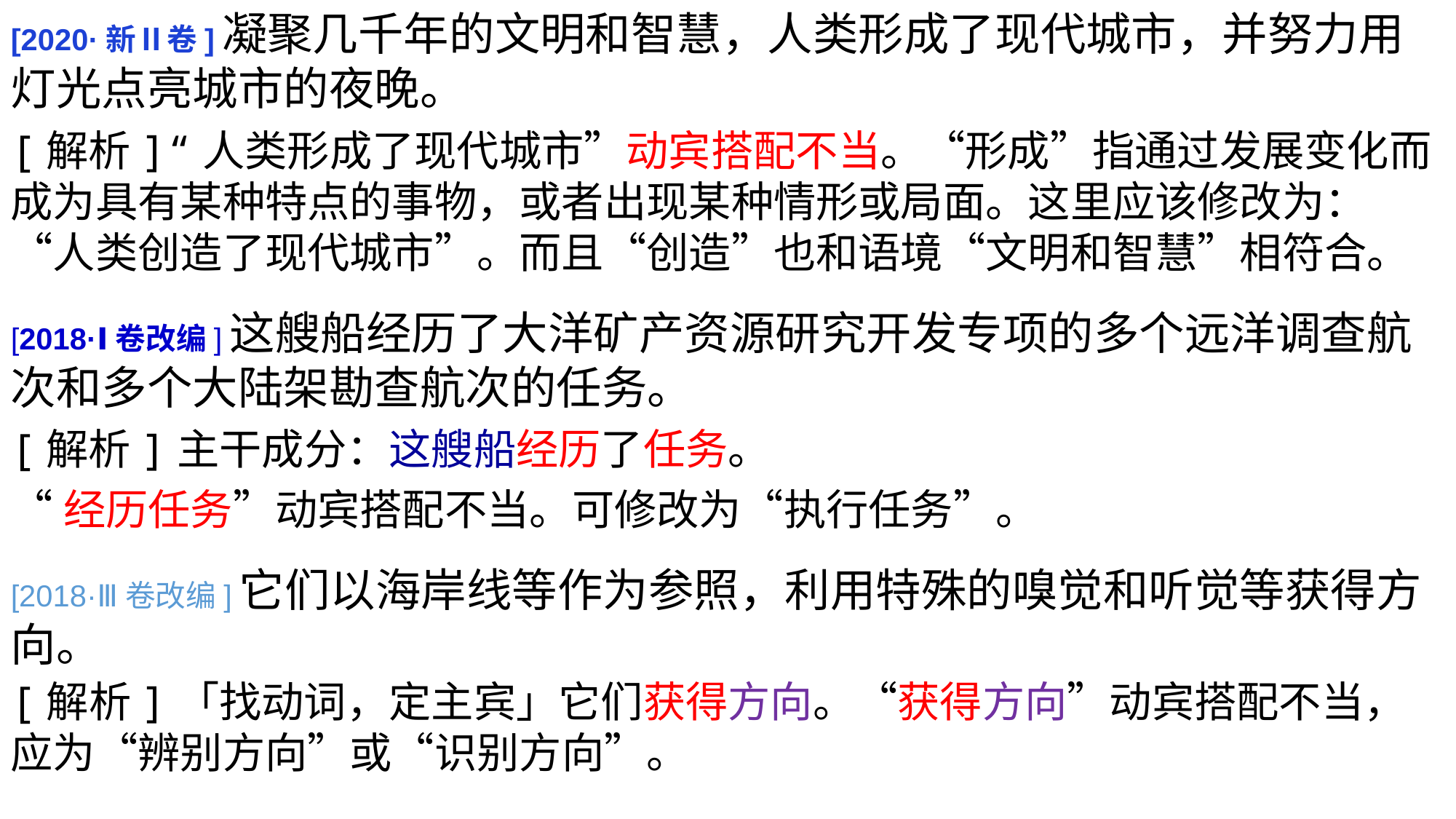

[2020·新Ⅱ卷]凝聚几千年的文明和智慧，人类形成了现代城市，并努力用灯光点亮城市的夜晚。
[解析]“人类形成了现代城市”动宾搭配不当。“形成”指通过发展变化而成为具有某种特点的事物，或者出现某种情形或局面。这里应该修改为：“人类创造了现代城市”。而且“创造”也和语境“文明和智慧”相符合。
[2018·Ⅰ卷改编]这艘船经历了大洋矿产资源研究开发专项的多个远洋调查航次和多个大陆架勘查航次的任务。
[解析]主干成分：这艘船经历了任务。
“经历任务”动宾搭配不当。可修改为“执行任务”。
[2018·Ⅲ卷改编]它们以海岸线等作为参照，利用特殊的嗅觉和听觉等获得方向。
[解析]「找动词，定主宾」它们获得方向。“获得方向”动宾搭配不当，应为“辨别方向”或“识别方向”。